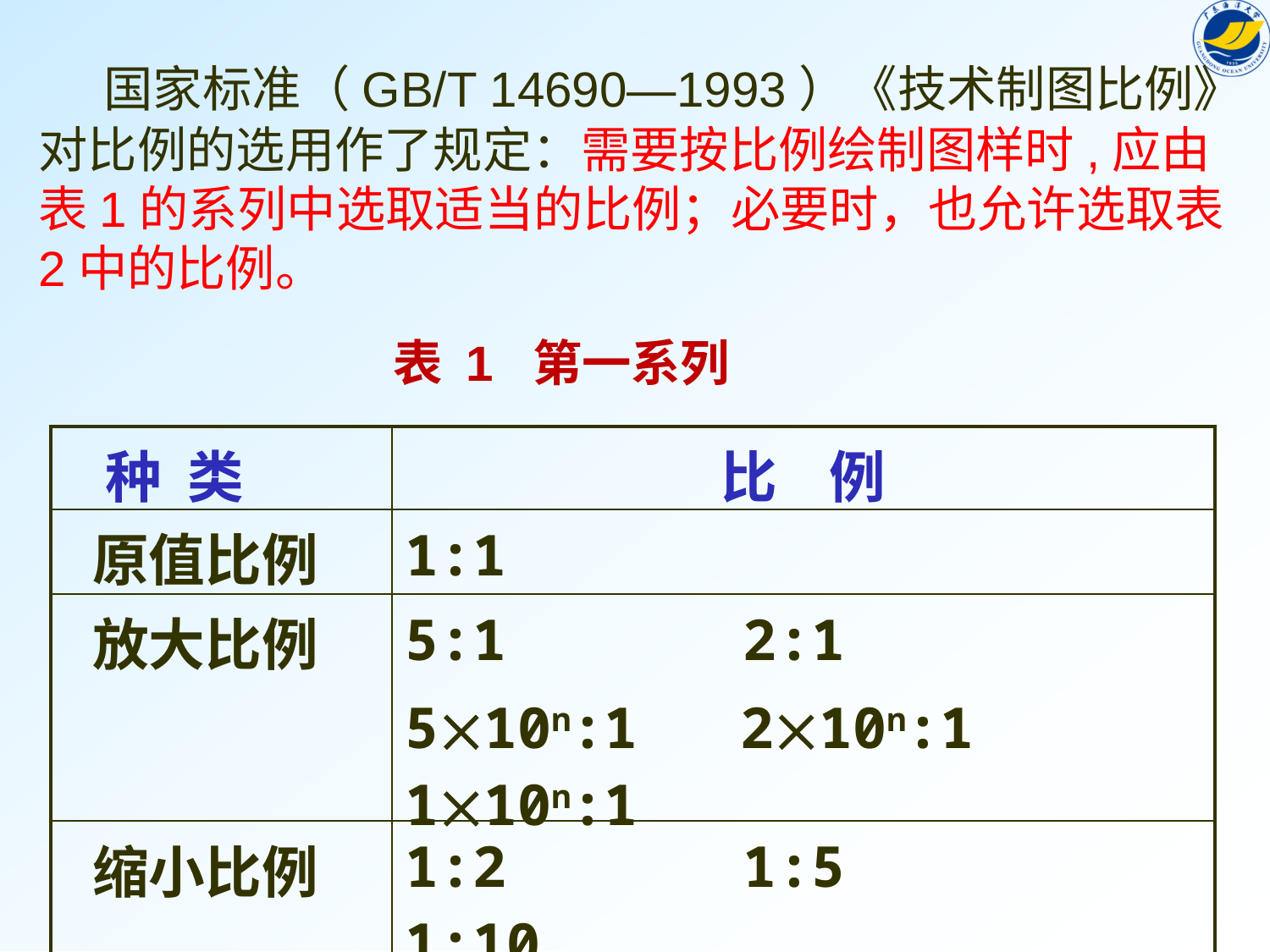

国家标准（GB/T 14690—1993）《技术制图比例》对比例的选用作了规定：需要按比例绘制图样时,应由表1的系列中选取适当的比例；必要时，也允许选取表2中的比例。
表 1  第一系列
| 种 类 | 比 例 |
| --- | --- |
| 原值比例 | 1:1 |
| 放大比例 | 5:1 2:1 5×10n:1 2×10n:1 1×10n:1 |
| 缩小比例 | 1:2 1:5 1:10 1:2×10n 1:5×10n 1:1×10n |